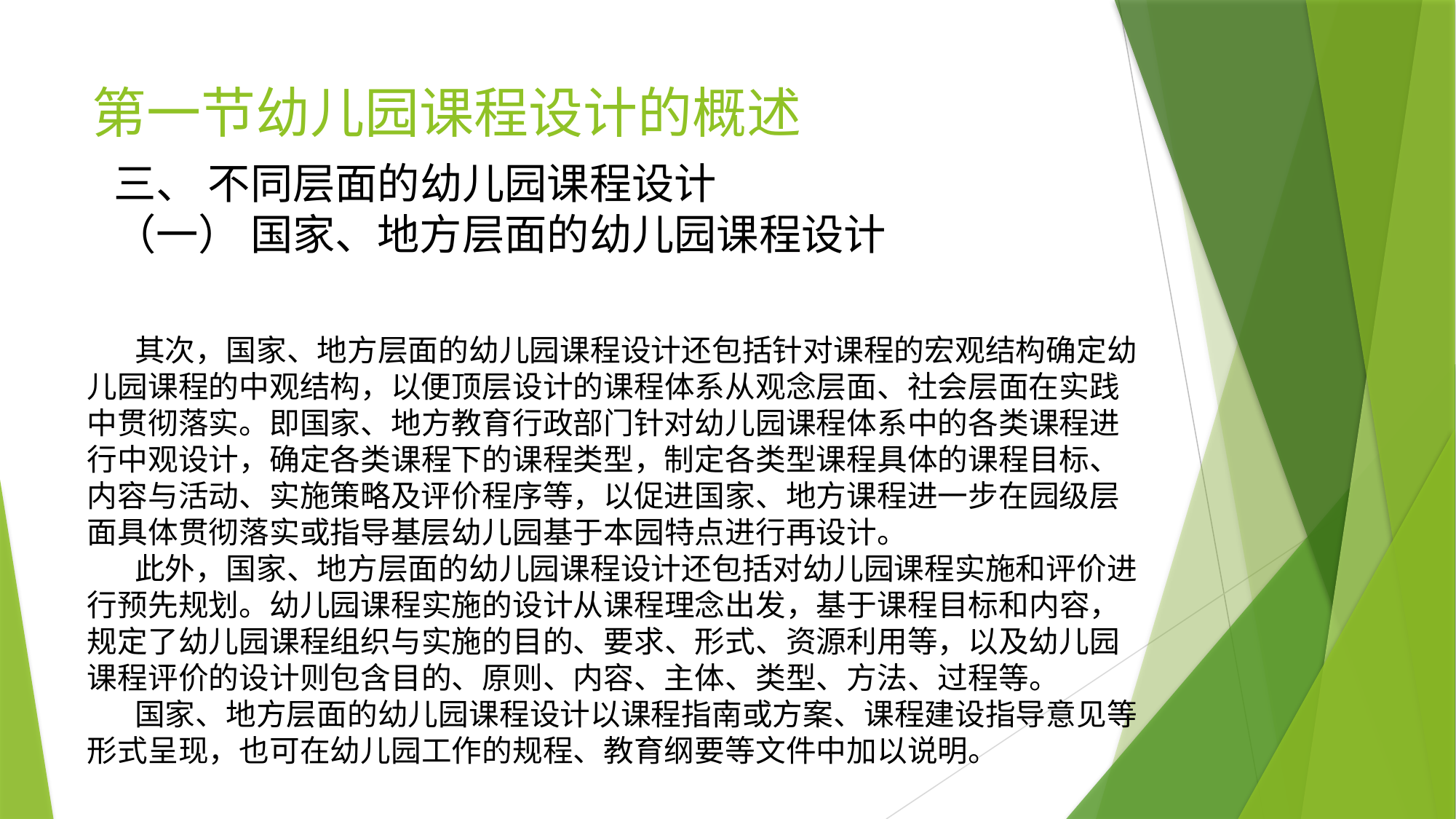

# 第一节幼儿园课程设计的概述
三、 不同层面的幼儿园课程设计
（一） 国家、地方层面的幼儿园课程设计
      其次，国家、地方层面的幼儿园课程设计还包括针对课程的宏观结构确定幼儿园课程的中观结构，以便顶层设计的课程体系从观念层面、社会层面在实践中贯彻落实。即国家、地方教育行政部门针对幼儿园课程体系中的各类课程进行中观设计，确定各类课程下的课程类型，制定各类型课程具体的课程目标、内容与活动、实施策略及评价程序等，以促进国家、地方课程进一步在园级层面具体贯彻落实或指导基层幼儿园基于本园特点进行再设计。
      此外，国家、地方层面的幼儿园课程设计还包括对幼儿园课程实施和评价进行预先规划。幼儿园课程实施的设计从课程理念出发，基于课程目标和内容，规定了幼儿园课程组织与实施的目的、要求、形式、资源利用等，以及幼儿园课程评价的设计则包含目的、原则、内容、主体、类型、方法、过程等。
      国家、地方层面的幼儿园课程设计以课程指南或方案、课程建设指导意见等形式呈现，也可在幼儿园工作的规程、教育纲要等文件中加以说明。